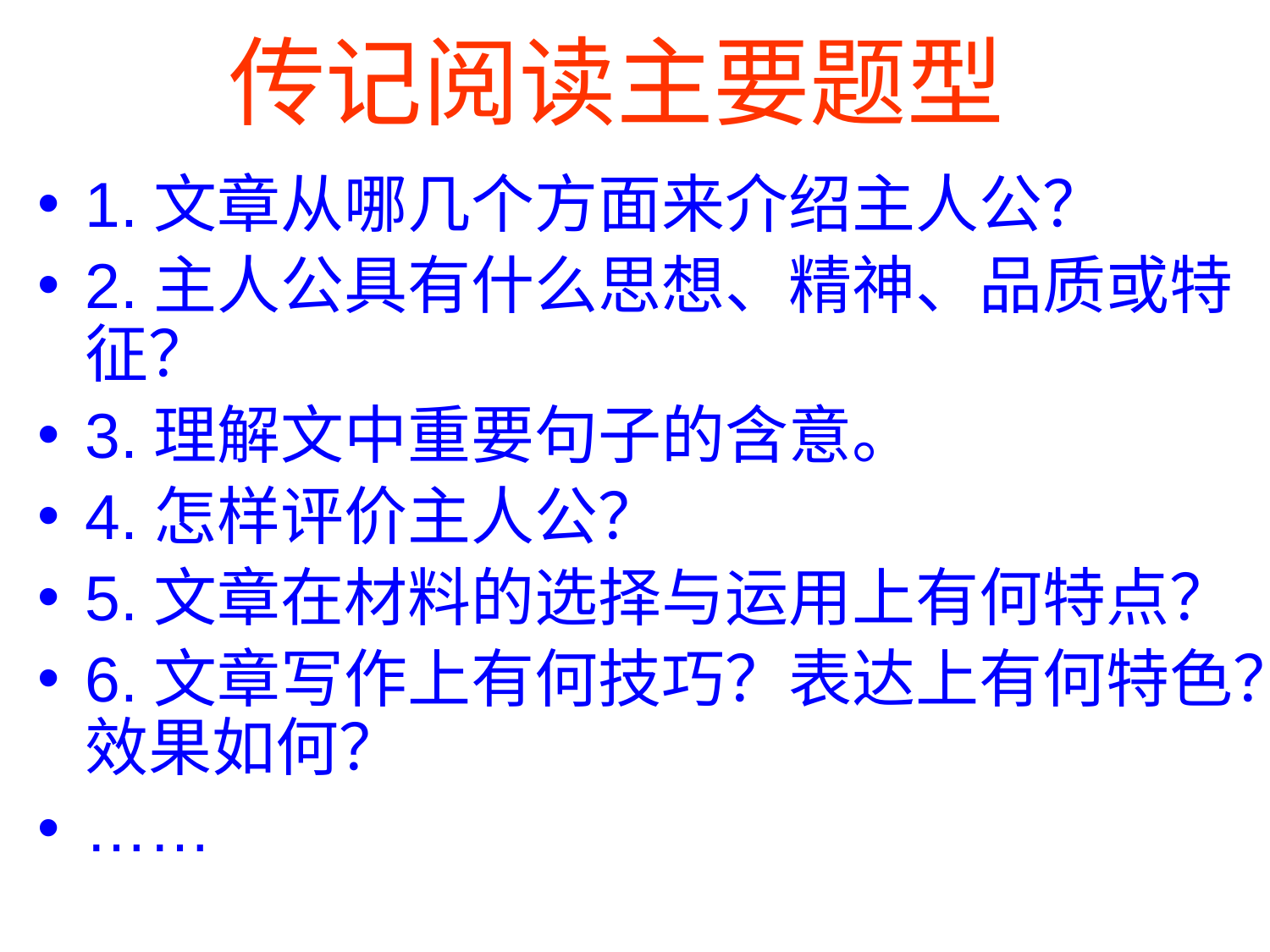

# 传记阅读主要题型
1.文章从哪几个方面来介绍主人公？
2.主人公具有什么思想、精神、品质或特征？
3.理解文中重要句子的含意。
4.怎样评价主人公？
5.文章在材料的选择与运用上有何特点？
6.文章写作上有何技巧？表达上有何特色？效果如何？
……